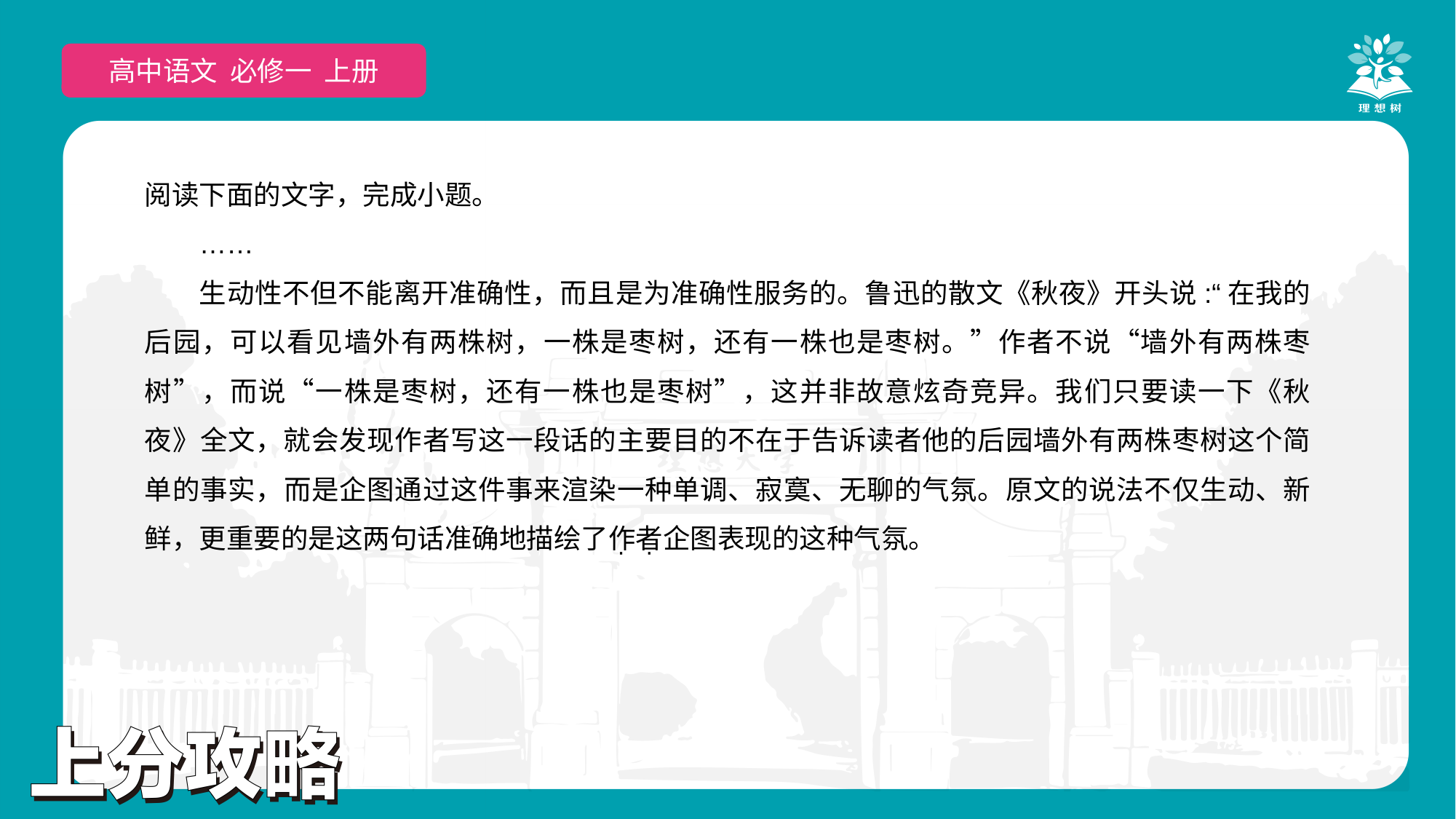

高中语文  选择性必修上
高中语文  必修一  上册
阅读下面的文字，完成小题。
……
生动性不但不能离开准确性，而且是为准确性服务的。鲁迅的散文《秋夜》开头说:“在我的后园，可以看见墙外有两株树，一株是枣树，还有一株也是枣树。”作者不说“墙外有两株枣树”，而说“一株是枣树，还有一株也是枣树”，这并非故意炫奇竞异。我们只要读一下《秋夜》全文，就会发现作者写这一段话的主要目的不在于告诉读者他的后园墙外有两株枣树这个简单的事实，而是企图通过这件事来渲染一种单调、寂寞、无聊的气氛。原文的说法不仅生动、新鲜，更重要的是这两句话准确地描绘了作者企图表现的这种气氛。
   ·   ·